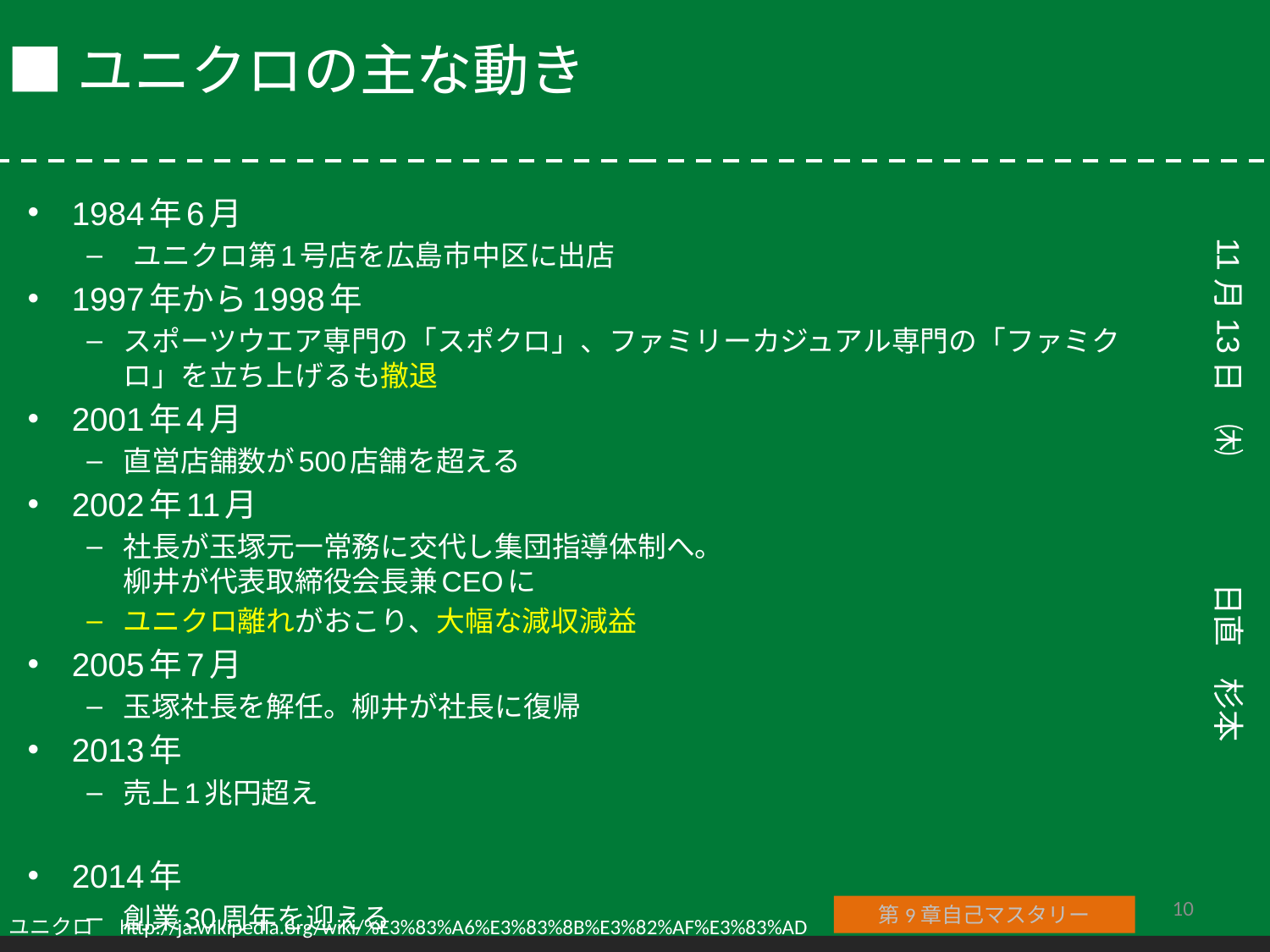

# ■ユニクロの主な動き
1984年6月
 ユニクロ第1号店を広島市中区に出店
1997年から1998年
スポーツウエア専門の「スポクロ」、ファミリーカジュアル専門の「ファミクロ」を立ち上げるも撤退
2001年4月
直営店舗数が500店舗を超える
2002年11月
社長が玉塚元一常務に交代し集団指導体制へ。
柳井が代表取締役会長兼CEOに
ユニクロ離れがおこり、大幅な減収減益
2005年7月
玉塚社長を解任。柳井が社長に復帰
2013年
売上1兆円超え

2014年
創業30周年を迎える
10
第9章自己マスタリー
ユニクロ　http://ja.wikipedia.org/wiki/%E3%83%A6%E3%83%8B%E3%82%AF%E3%83%AD